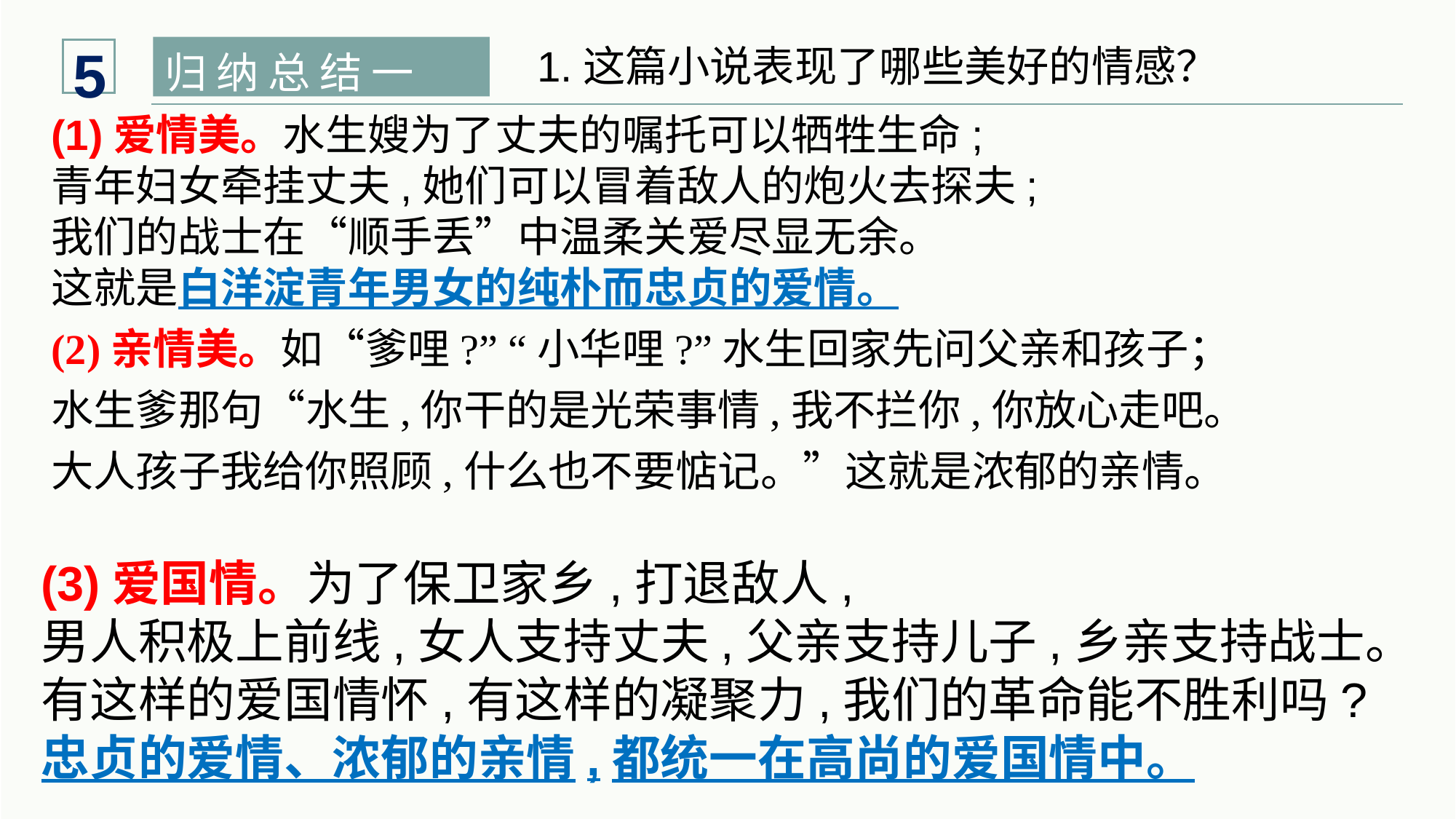

5
归 纳 总 结 一
1.这篇小说表现了哪些美好的情感？

(1)爱情美。水生嫂为了丈夫的嘱托可以牺牲生命;
青年妇女牵挂丈夫,她们可以冒着敌人的炮火去探夫;
我们的战士在“顺手丢”中温柔关爱尽显无余。
这就是白洋淀青年男女的纯朴而忠贞的爱情。
(2)亲情美。如“爹哩?” “小华哩?”水生回家先问父亲和孩子；
水生爹那句“水生,你干的是光荣事情,我不拦你,你放心走吧。
大人孩子我给你照顾,什么也不要惦记。”这就是浓郁的亲情。
(3)爱国情。为了保卫家乡,打退敌人,
男人积极上前线,女人支持丈夫,父亲支持儿子,乡亲支持战士。
有这样的爱国情怀,有这样的凝聚力,我们的革命能不胜利吗?
忠贞的爱情、浓郁的亲情,都统一在高尚的爱国情中。